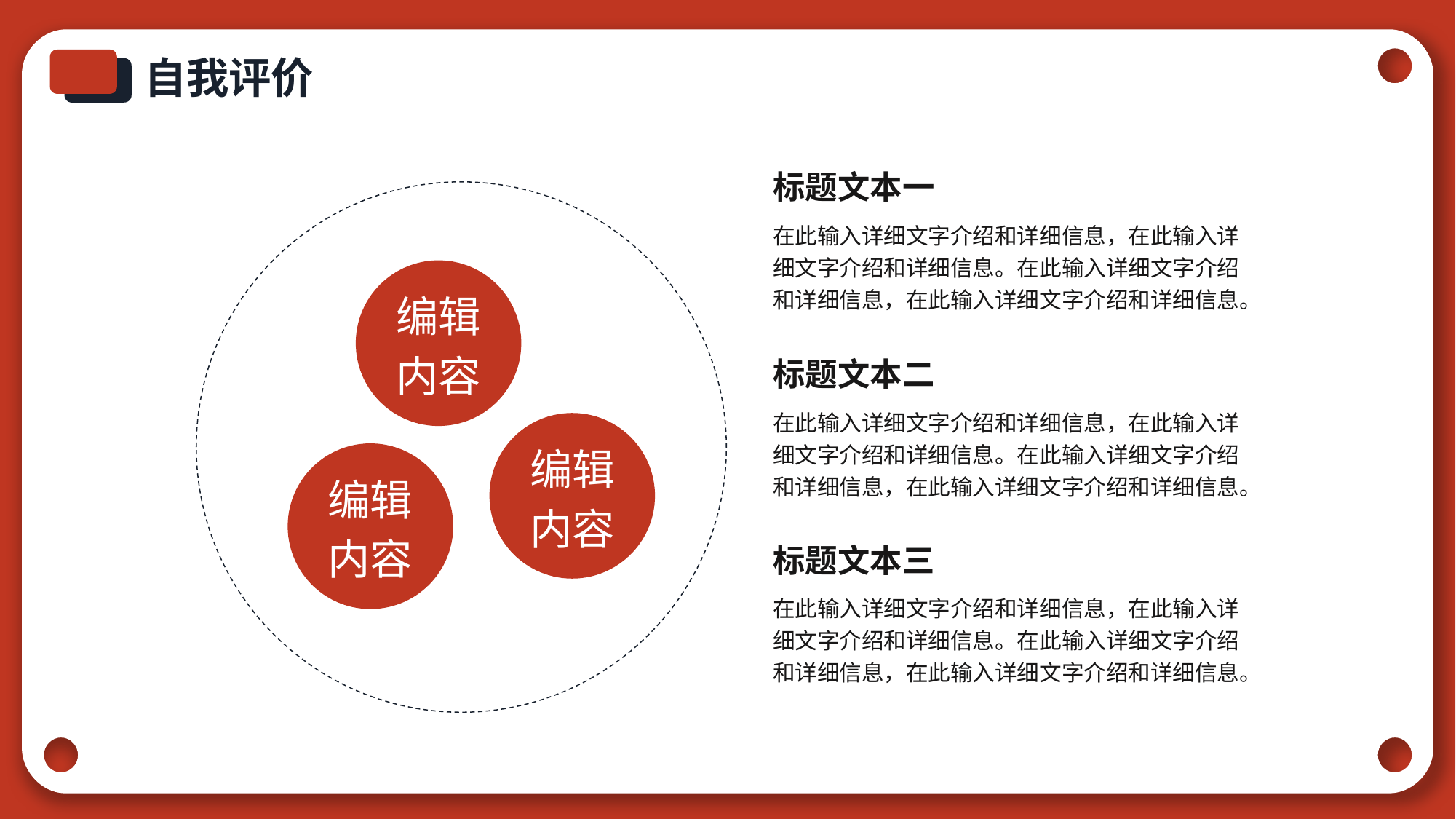

自我评价

标题文本一

在此输入详细文字介绍和详细信息，在此输入详细文字介绍和详细信息。在此输入详细文字介绍和详细信息，在此输入详细文字介绍和详细信息。
编辑
内容
标题文本二
在此输入详细文字介绍和详细信息，在此输入详细文字介绍和详细信息。在此输入详细文字介绍和详细信息，在此输入详细文字介绍和详细信息。
编辑
内容
编辑
内容
标题文本三
在此输入详细文字介绍和详细信息，在此输入详细文字介绍和详细信息。在此输入详细文字介绍和详细信息，在此输入详细文字介绍和详细信息。